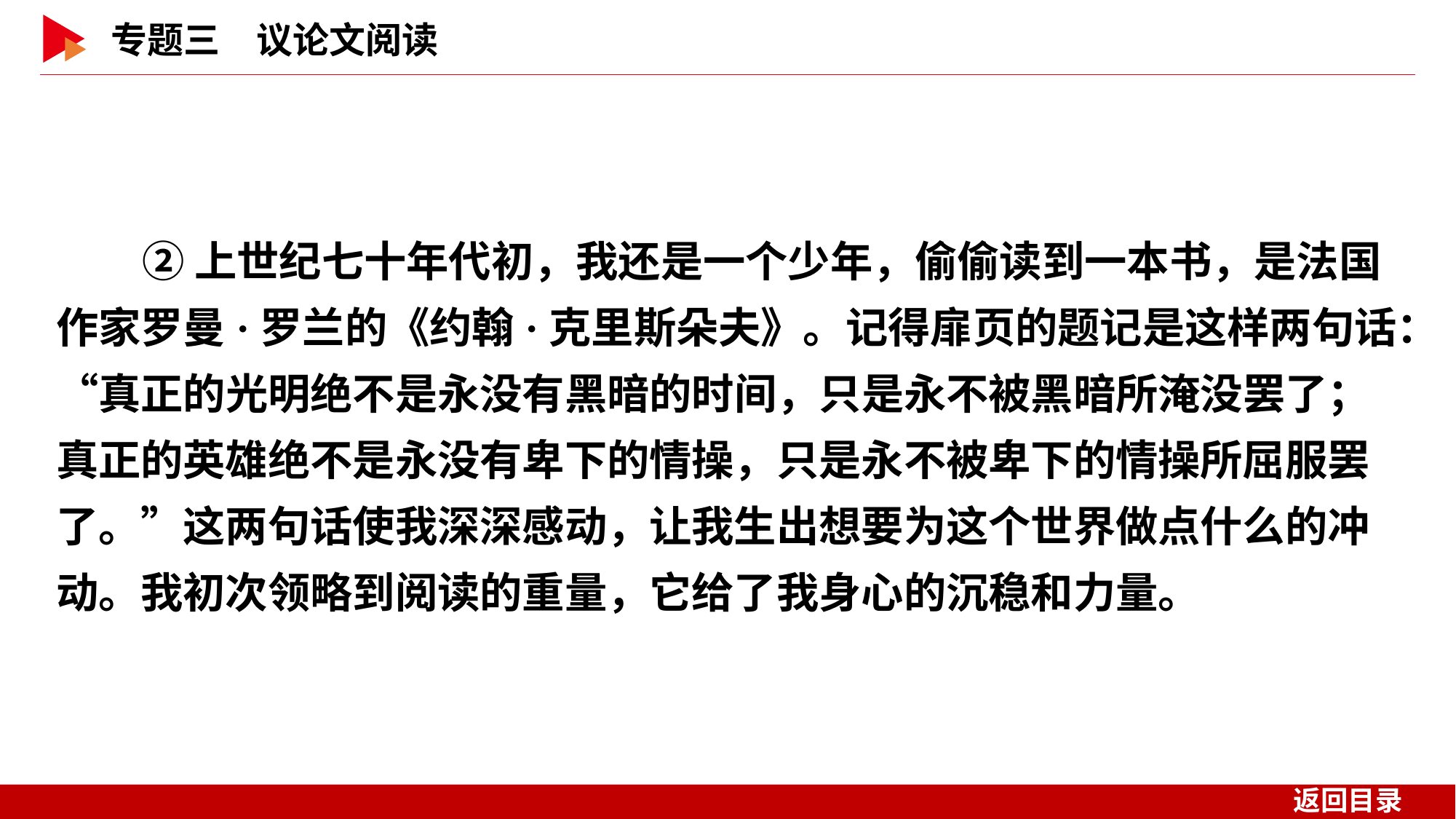

②上世纪七十年代初，我还是一个少年，偷偷读到一本书，是法国作家罗曼·罗兰的《约翰·克里斯朵夫》。记得扉页的题记是这样两句话：“真正的光明绝不是永没有黑暗的时间，只是永不被黑暗所淹没罢了；真正的英雄绝不是永没有卑下的情操，只是永不被卑下的情操所屈服罢了。”这两句话使我深深感动，让我生出想要为这个世界做点什么的冲动。我初次领略到阅读的重量，它给了我身心的沉稳和力量。